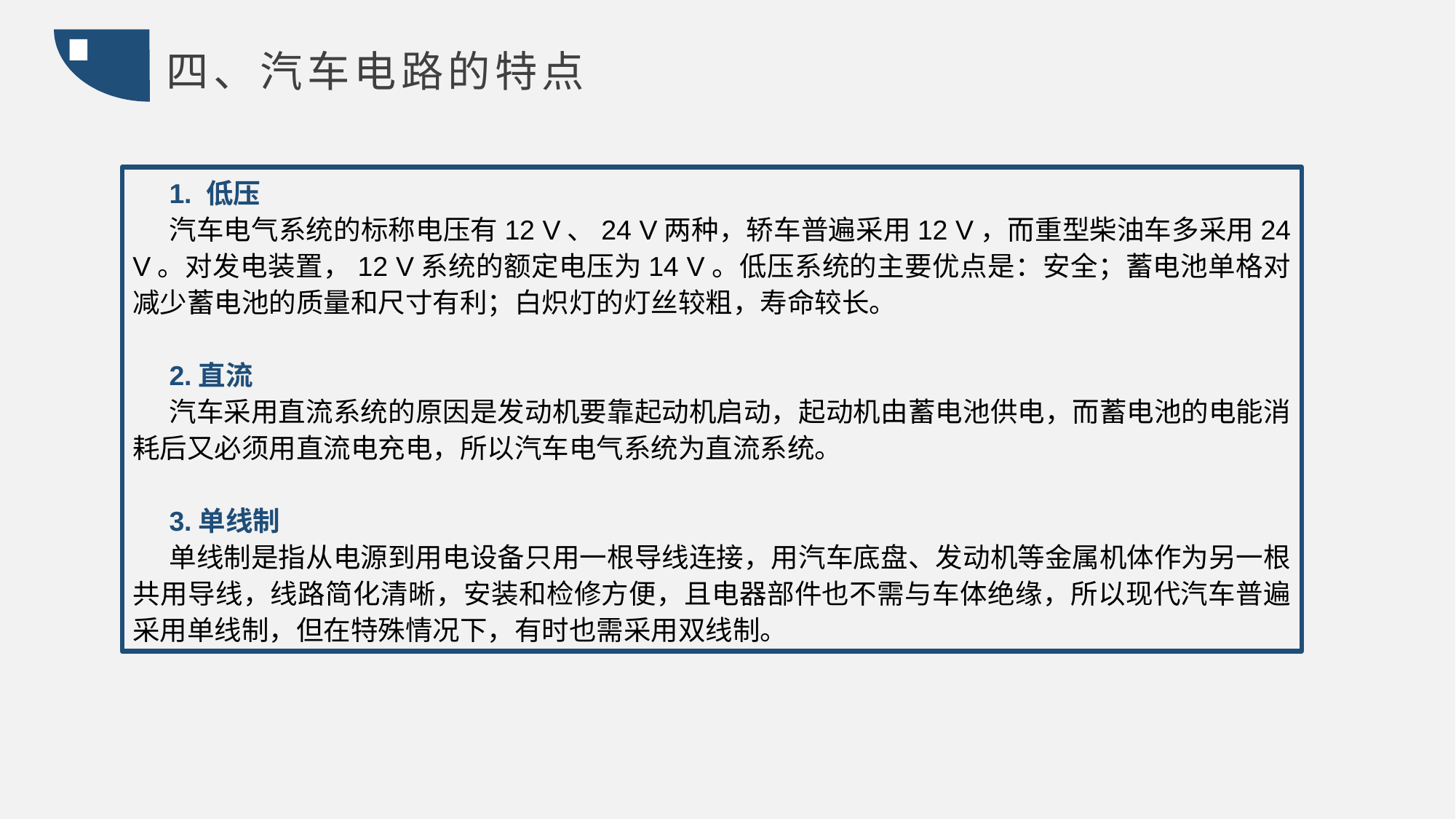

四、汽车电路的特点
1. 低压
汽车电气系统的标称电压有12 V、24 V两种，轿车普遍采用12 V，而重型柴油车多采用24 V。对发电装置，12 V系统的额定电压为14 V。低压系统的主要优点是：安全；蓄电池单格对减少蓄电池的质量和尺寸有利；白炽灯的灯丝较粗，寿命较长。

2.直流
汽车采用直流系统的原因是发动机要靠起动机启动，起动机由蓄电池供电，而蓄电池的电能消耗后又必须用直流电充电，所以汽车电气系统为直流系统。

3.单线制
单线制是指从电源到用电设备只用一根导线连接，用汽车底盘、发动机等金属机体作为另一根共用导线，线路简化清晰，安装和检修方便，且电器部件也不需与车体绝缘，所以现代汽车普遍采用单线制，但在特殊情况下，有时也需采用双线制。